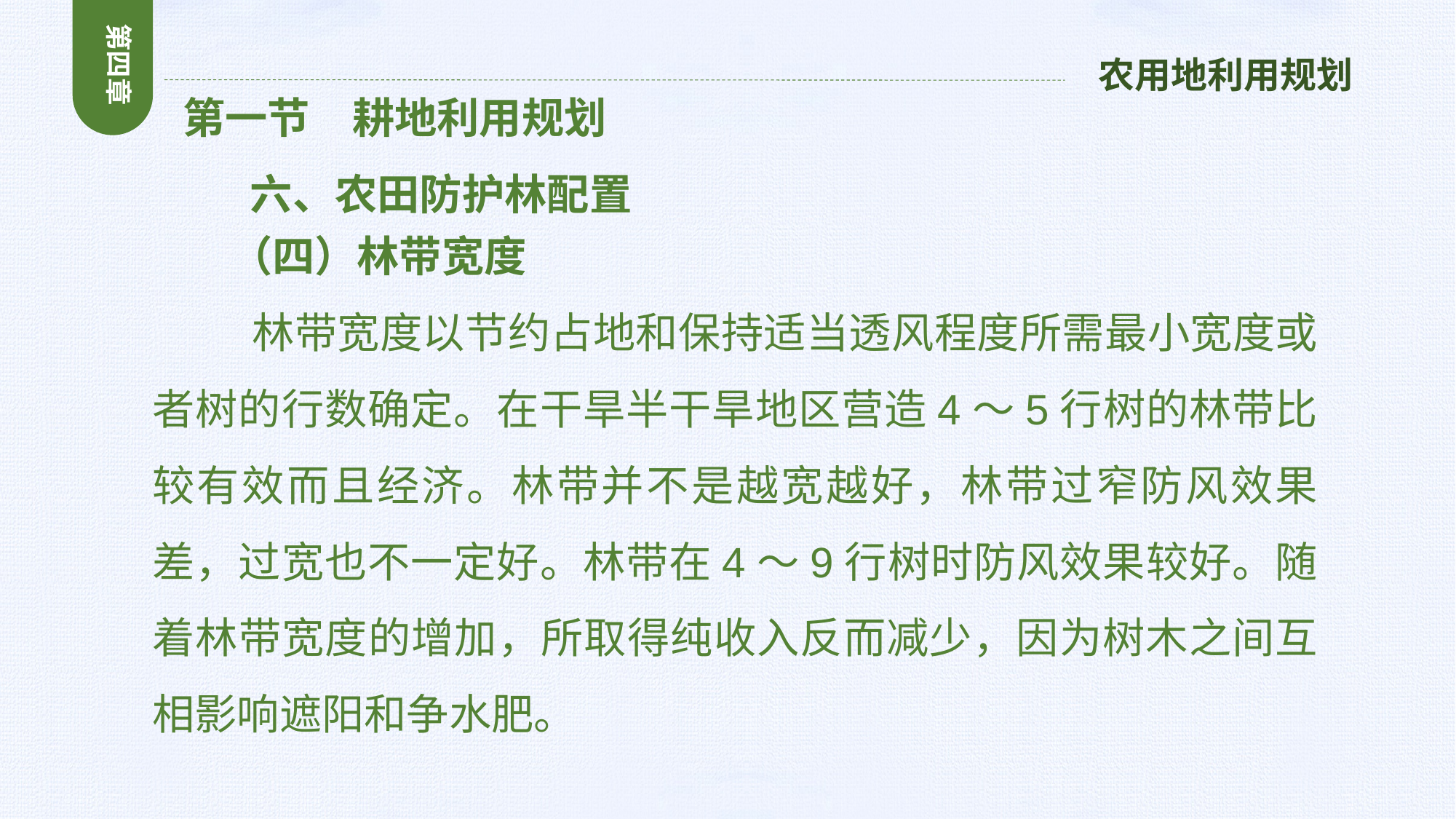

第四章
农用地利用规划
 第一节　耕地利用规划
        六、农田防护林配置

       （四）林带宽度
         林带宽度以节约占地和保持适当透风程度所需最小宽度或者树的行数确定。在干旱半干旱地区营造4～5行树的林带比较有效而且经济。林带并不是越宽越好，林带过窄防风效果差，过宽也不一定好。林带在4～9行树时防风效果较好。随着林带宽度的增加，所取得纯收入反而减少，因为树木之间互相影响遮阳和争水肥。